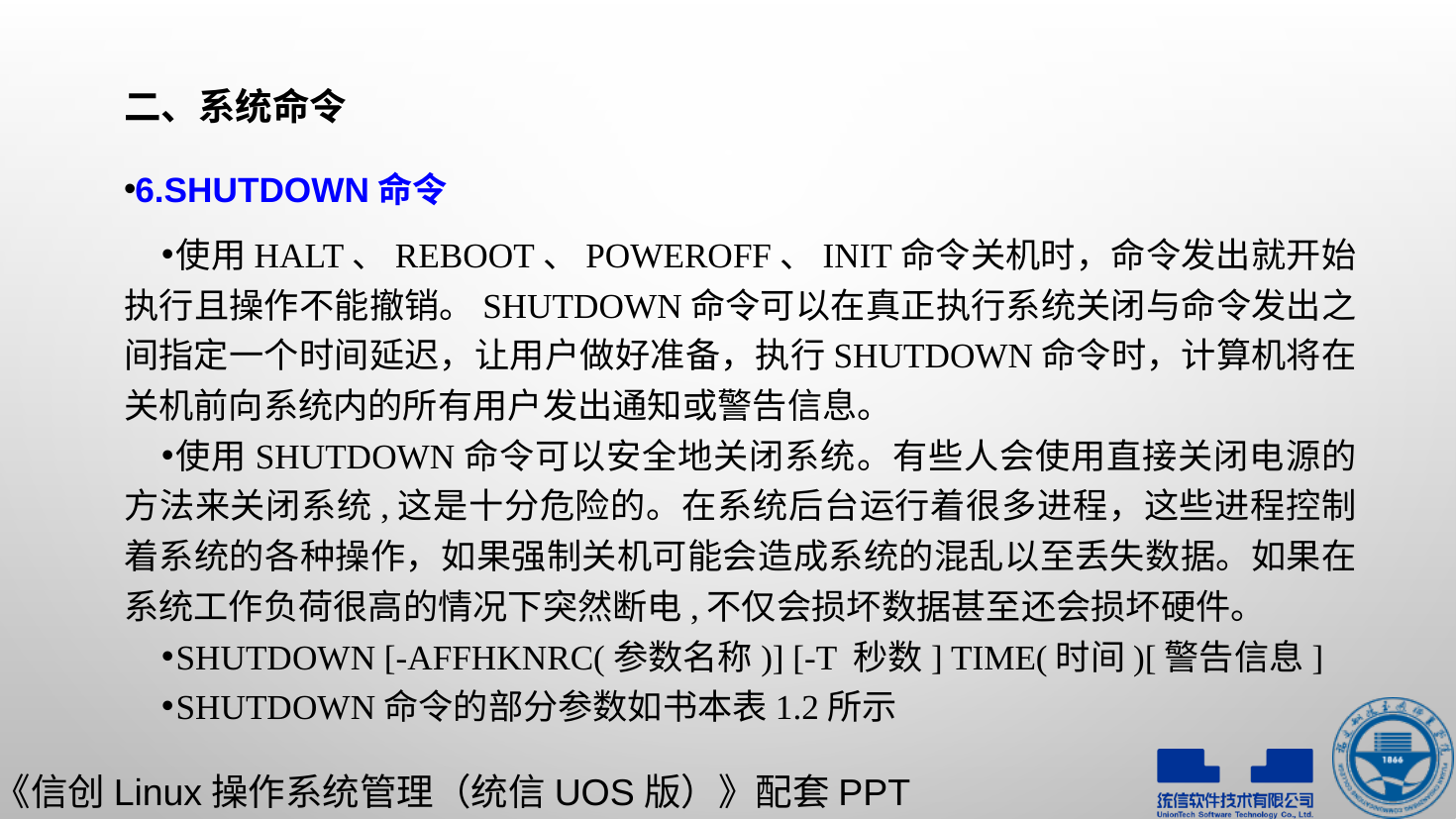

# 二、系统命令
6.shutdown命令
使用halt、reboot、poweroff、init命令关机时，命令发出就开始执行且操作不能撤销。shutdown命令可以在真正执行系统关闭与命令发出之间指定一个时间延迟，让用户做好准备，执行shutdown命令时，计算机将在关机前向系统内的所有用户发出通知或警告信息。
使用shutdown命令可以安全地关闭系统。有些人会使用直接关闭电源的方法来关闭系统,这是十分危险的。在系统后台运行着很多进程，这些进程控制着系统的各种操作，如果强制关机可能会造成系统的混乱以至丢失数据。如果在系统工作负荷很高的情况下突然断电,不仅会损坏数据甚至还会损坏硬件。
shutdown [-afFhknrc(参数名称)] [-t 秒数] time(时间)[警告信息]
shutdown命令的部分参数如书本表1.2所示